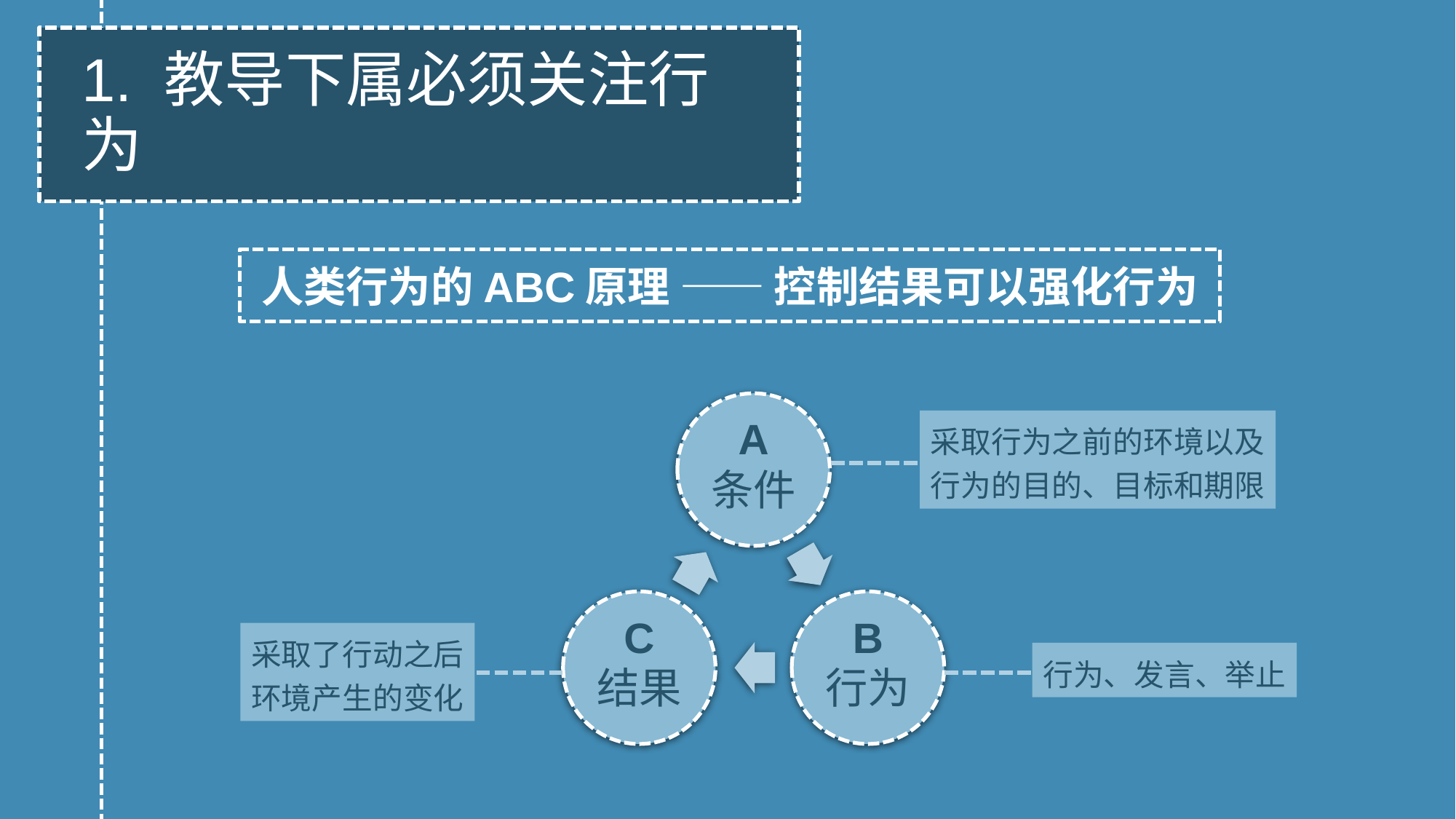

1. 教导下属必须关注行为
人类行为的ABC原理 —— 控制结果可以强化行为

A
条件

C
结果
B
行为

采取行为之前的环境以及
行为的目的、目标和期限

采取了行动之后
环境产生的变化
行为、发言、举止